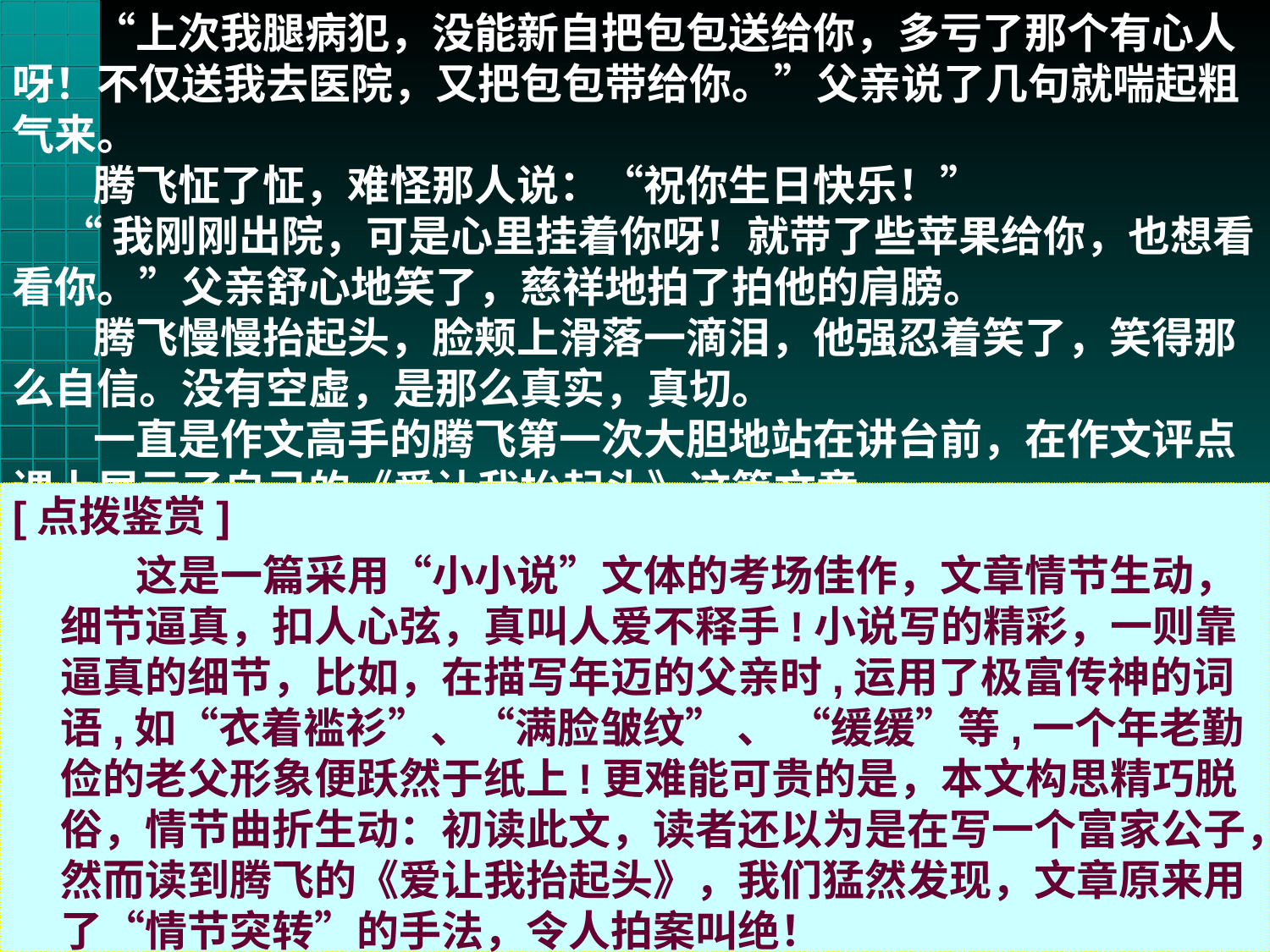

“上次我腿病犯，没能新自把包包送给你，多亏了那个有心人呀！不仅送我去医院，又把包包带给你。”父亲说了几句就喘起粗气来。
   　腾飞怔了怔，难怪那人说：“祝你生日快乐！”
     “我刚刚出院，可是心里挂着你呀！就带了些苹果给你，也想看看你。”父亲舒心地笑了，慈祥地拍了拍他的肩膀。
   　腾飞慢慢抬起头，脸颊上滑落一滴泪，他强忍着笑了，笑得那么自信。没有空虚，是那么真实，真切。
   　一直是作文高手的腾飞第一次大胆地站在讲台前，在作文评点课上展示了自己的《爱让我抬起头》这篇文章。
   　“为了面子，我冷落了一直为我付出的父母，我深深自责过，多希望父母打我，骂我。而父母却用爱的力量让我抬起头，用朴实的行动告诉我：不以物喜，不以己悲，让坦诚充实自我……”
   　全班一片泪眼模糊，掌声如雷。
[点拨鉴赏]
   　　这是一篇采用“小小说”文体的考场佳作，文章情节生动，细节逼真，扣人心弦，真叫人爱不释手!小说写的精彩，一则靠逼真的细节，比如，在描写年迈的父亲时,运用了极富传神的词语,如“衣着褴衫”、“满脸皱纹” 、 “缓缓”等,一个年老勤俭的老父形象便跃然于纸上!更难能可贵的是，本文构思精巧脱俗，情节曲折生动：初读此文，读者还以为是在写一个富家公子，然而读到腾飞的《爱让我抬起头》，我们猛然发现，文章原来用了“情节突转”的手法，令人拍案叫绝！